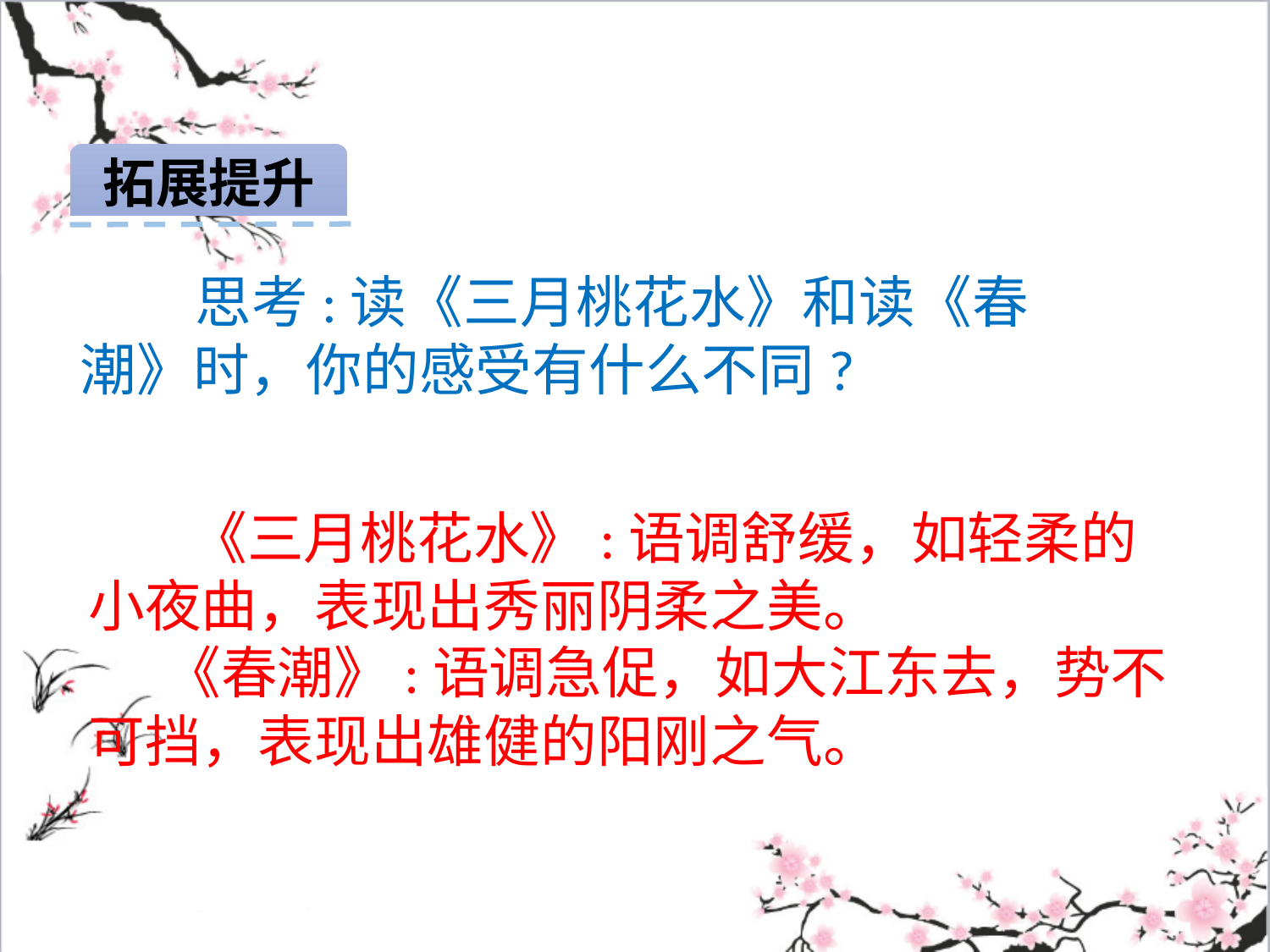

拓展提升
        思考:读《三月桃花水》和读《春潮》时，你的感受有什么不同?
       《三月桃花水》:语调舒缓，如轻柔的小夜曲，表现出秀丽阴柔之美。
      《春潮》:语调急促，如大江东去，势不可挡，表现出雄健的阳刚之气。